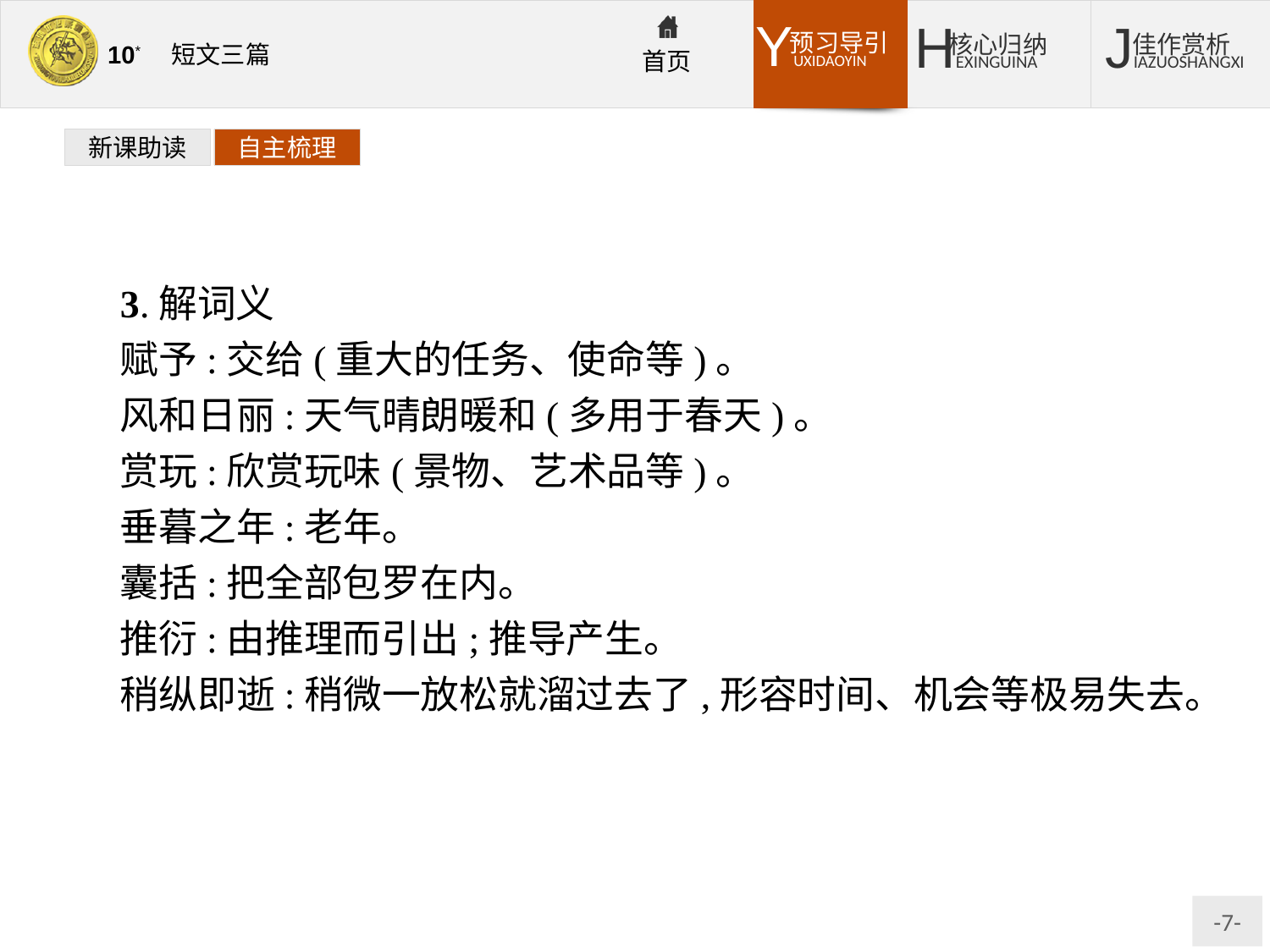

新课助读
自主梳理
3.解词义
赋予:交给(重大的任务、使命等)。
风和日丽:天气晴朗暖和(多用于春天)。
赏玩:欣赏玩味(景物、艺术品等)。
垂暮之年:老年。
囊括:把全部包罗在内。
推衍:由推理而引出;推导产生。
稍纵即逝:稍微一放松就溜过去了,形容时间、机会等极易失去。